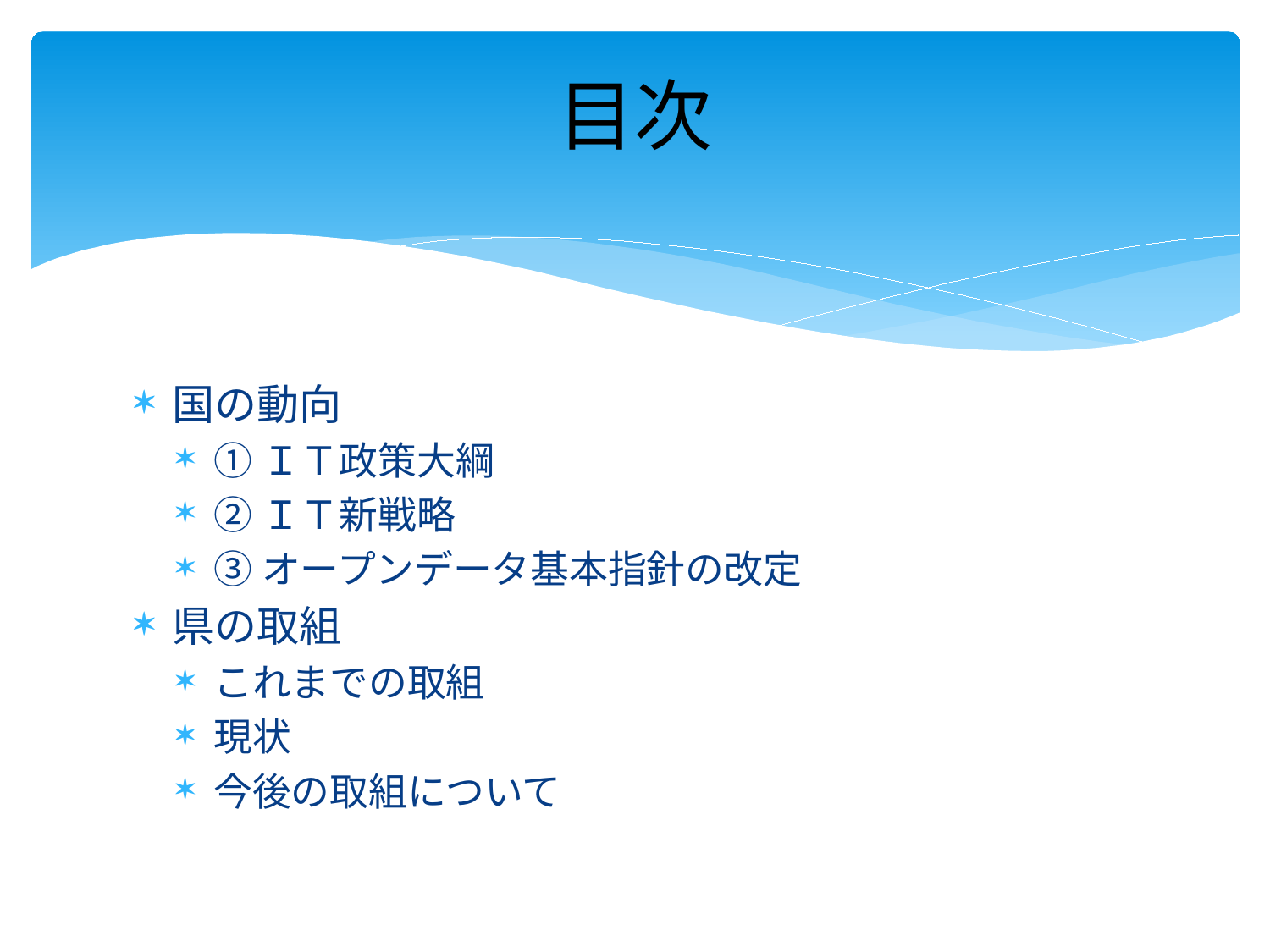

# 目次
国の動向
①ＩＴ政策大綱
②ＩＴ新戦略
③オープンデータ基本指針の改定
県の取組
これまでの取組
現状
今後の取組について